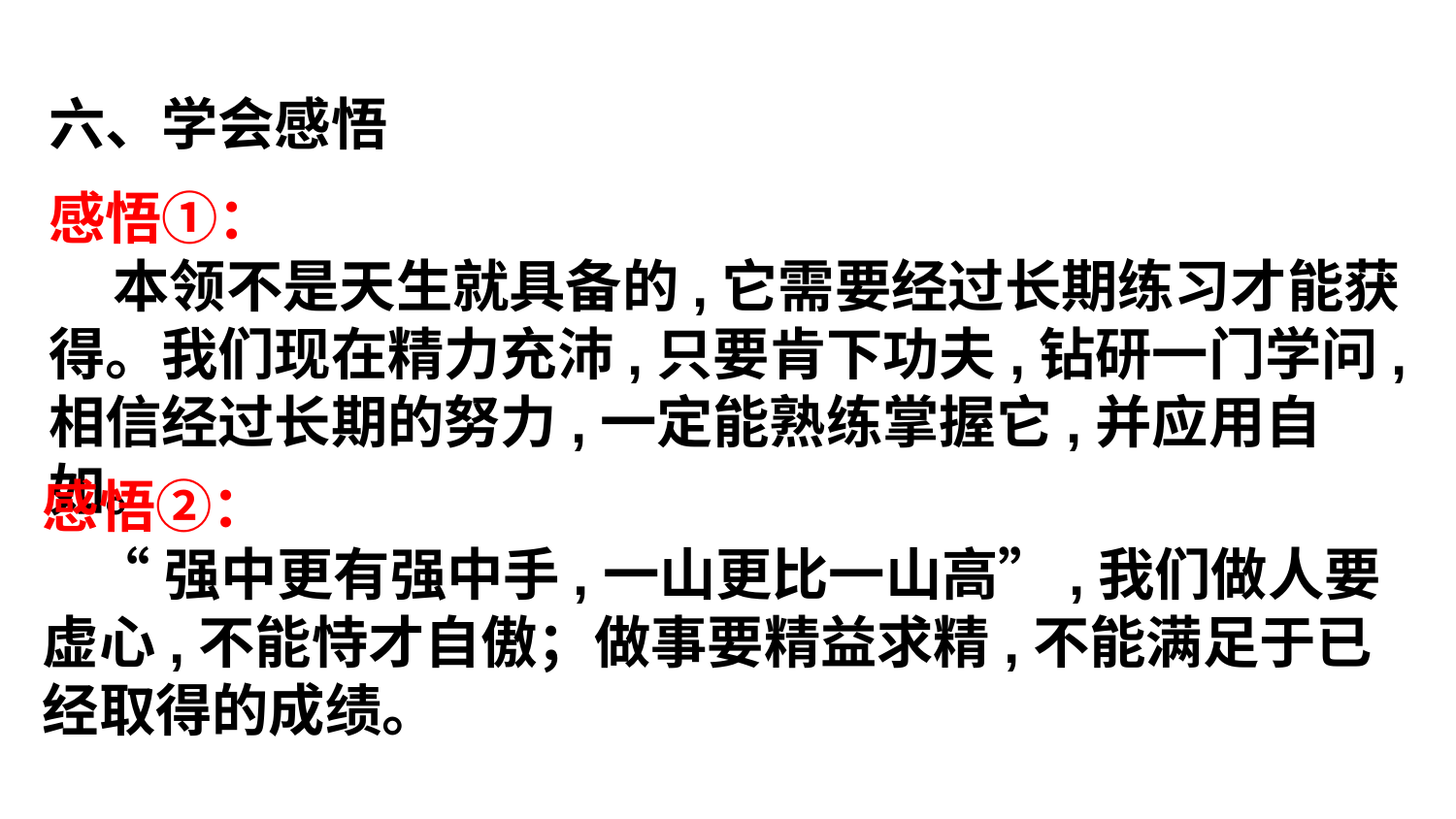

六、学会感悟
感悟①：
    本领不是天生就具备的,它需要经过长期练习才能获得。我们现在精力充沛,只要肯下功夫,钻研一门学问,相信经过长期的努力,一定能熟练掌握它,并应用自如。
感悟②：
    “强中更有强中手,一山更比一山高”,我们做人要虚心,不能恃才自傲；做事要精益求精,不能满足于已经取得的成绩。